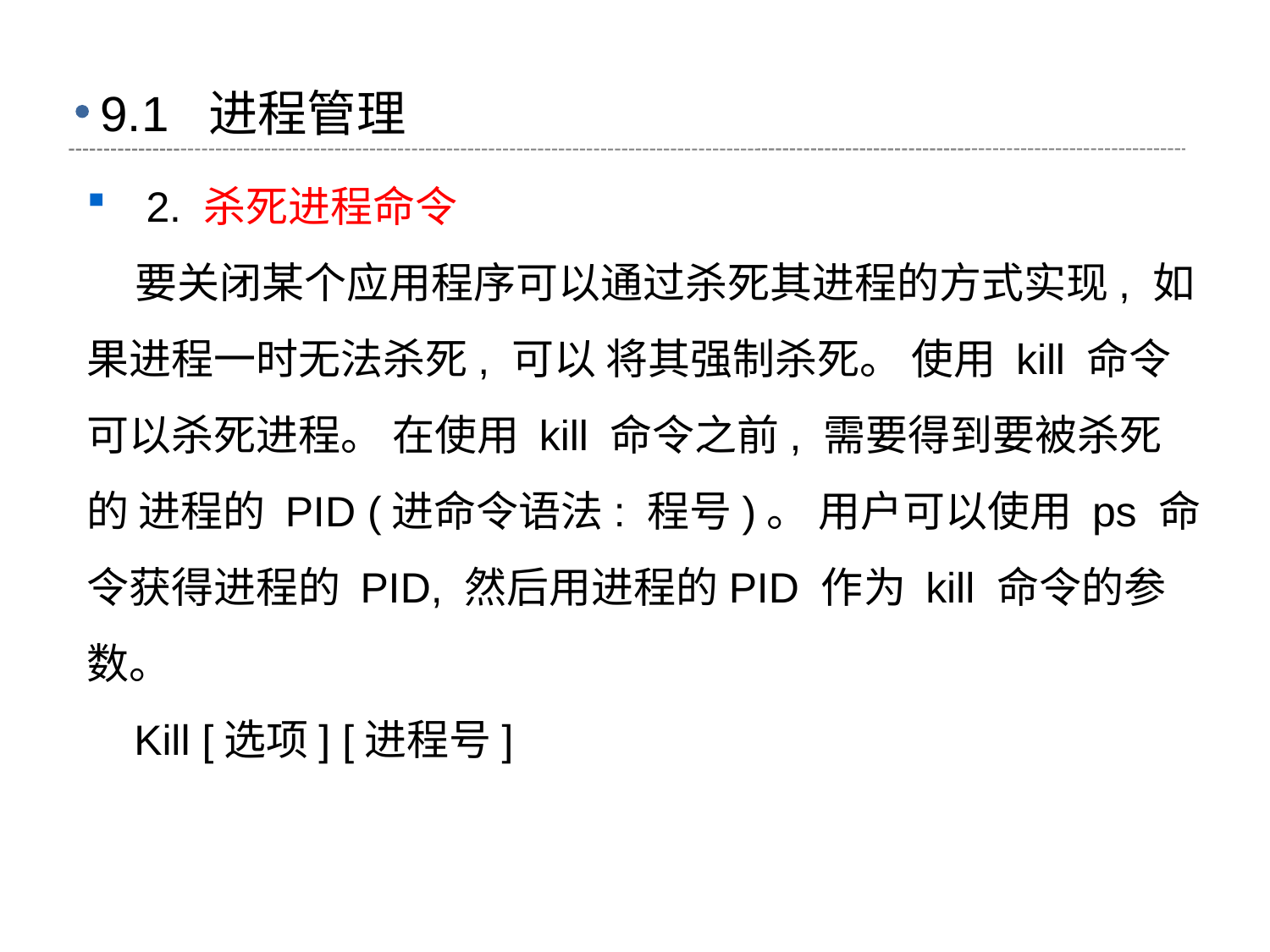

# 9.1  进程管理
 2. 杀死进程命令
    要关闭某个应用程序可以通过杀死其进程的方式实现, 如果进程一时无法杀死, 可以 将其强制杀死。 使用 kill 命令可以杀死进程。 在使用 kill 命令之前, 需要得到要被杀死的 进程的 PID (进命令语法: 程号)。 用户可以使用 ps 命令获得进程的 PID, 然后用进程的PID 作为 kill 命令的参数。
    Kill [选项] [进程号]